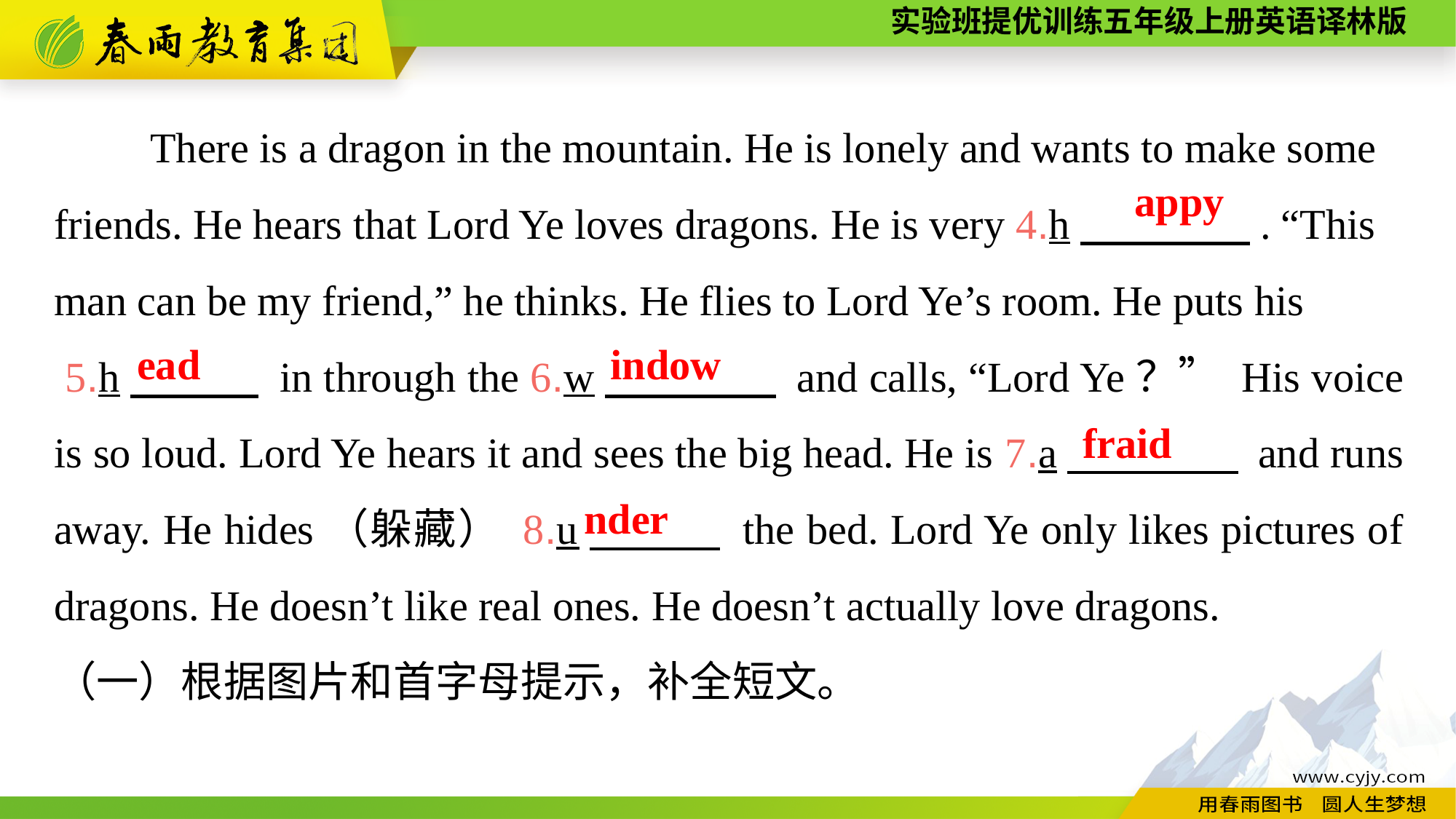

There is a dragon in the mountain. He is lonely and wants to make some friends. He hears that Lord Ye loves dragons. He is very 4.h　　　　. “This man can be my friend,” he thinks. He flies to Lord Ye’s room. He puts his
 5.h　　　 in through the 6.w　　　　 and calls, “Lord Ye？” His voice is so loud. Lord Ye hears it and sees the big head. He is 7.a　　　　 and runs away. He hides（躲藏） 8.u　　　 the bed. Lord Ye only likes pictures of dragons. He doesn’t like real ones. He doesn’t actually love dragons.
（一）根据图片和首字母提示，补全短文。
appy
indow
ead
fraid
nder